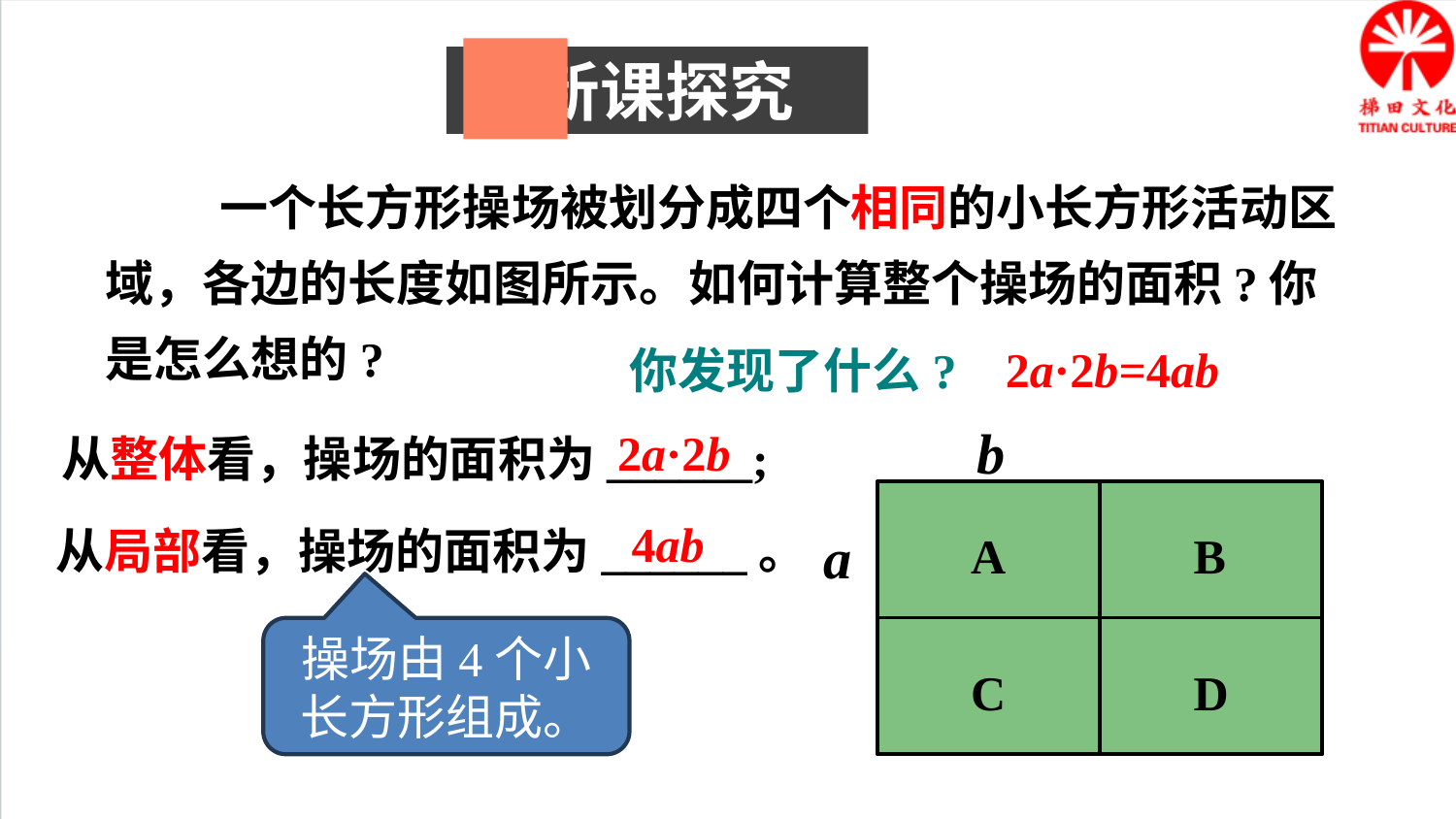

新课探究
一个长方形操场被划分成四个相同的小长方形活动区域，各边的长度如图所示。如何计算整个操场的面积?你是怎么想的?
2a·2b=4ab
你发现了什么?
b
2a·2b
从整体看，操场的面积为______;

4ab
从局部看，操场的面积为______。
a
A
B
操场由4个小长方形组成。
C
D